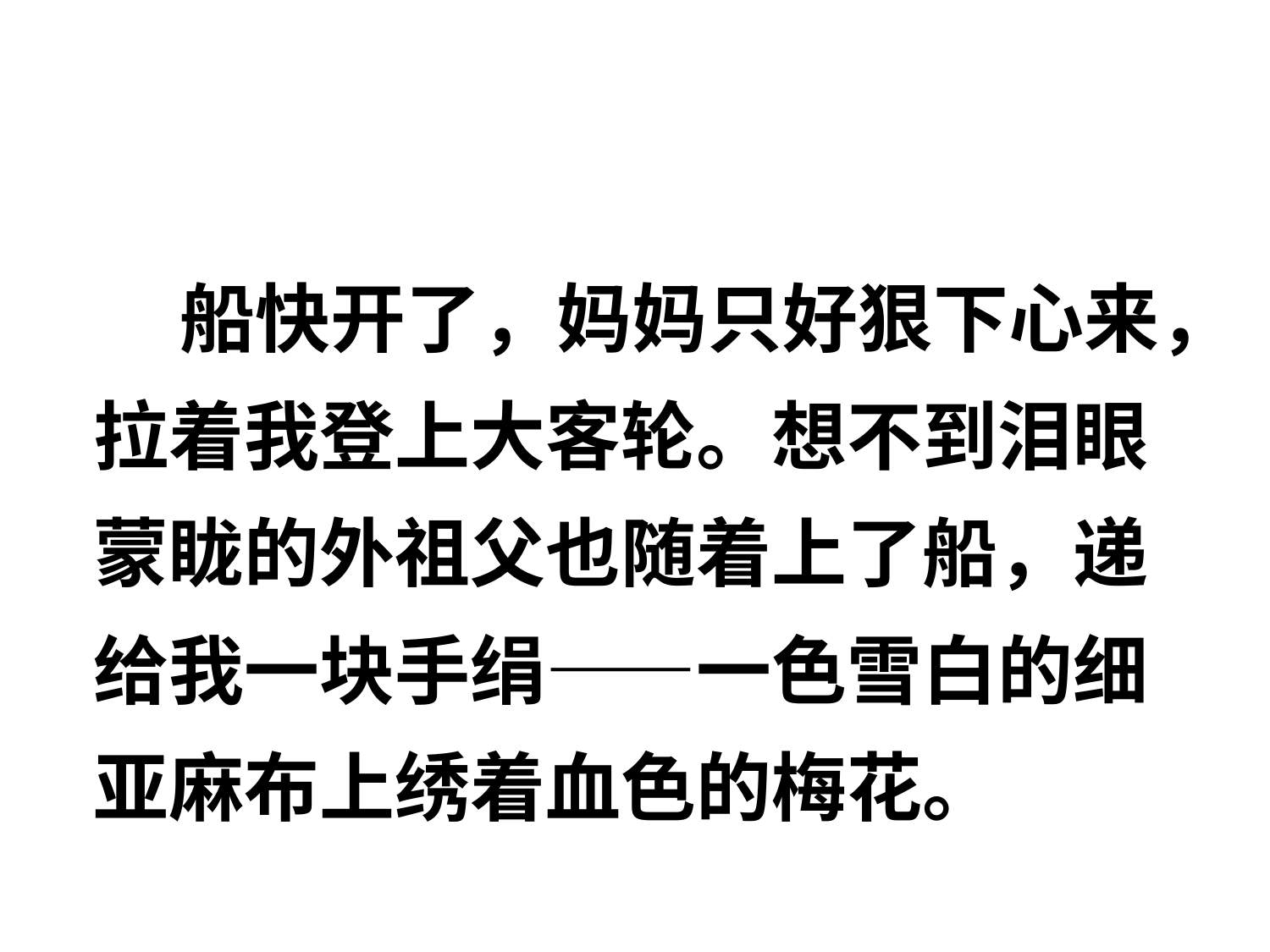

船快开了，妈妈只好狠下心来，拉着我登上大客轮。想不到泪眼蒙眬的外祖父也随着上了船，递给我一块手绢——一色雪白的细亚麻布上绣着血色的梅花。